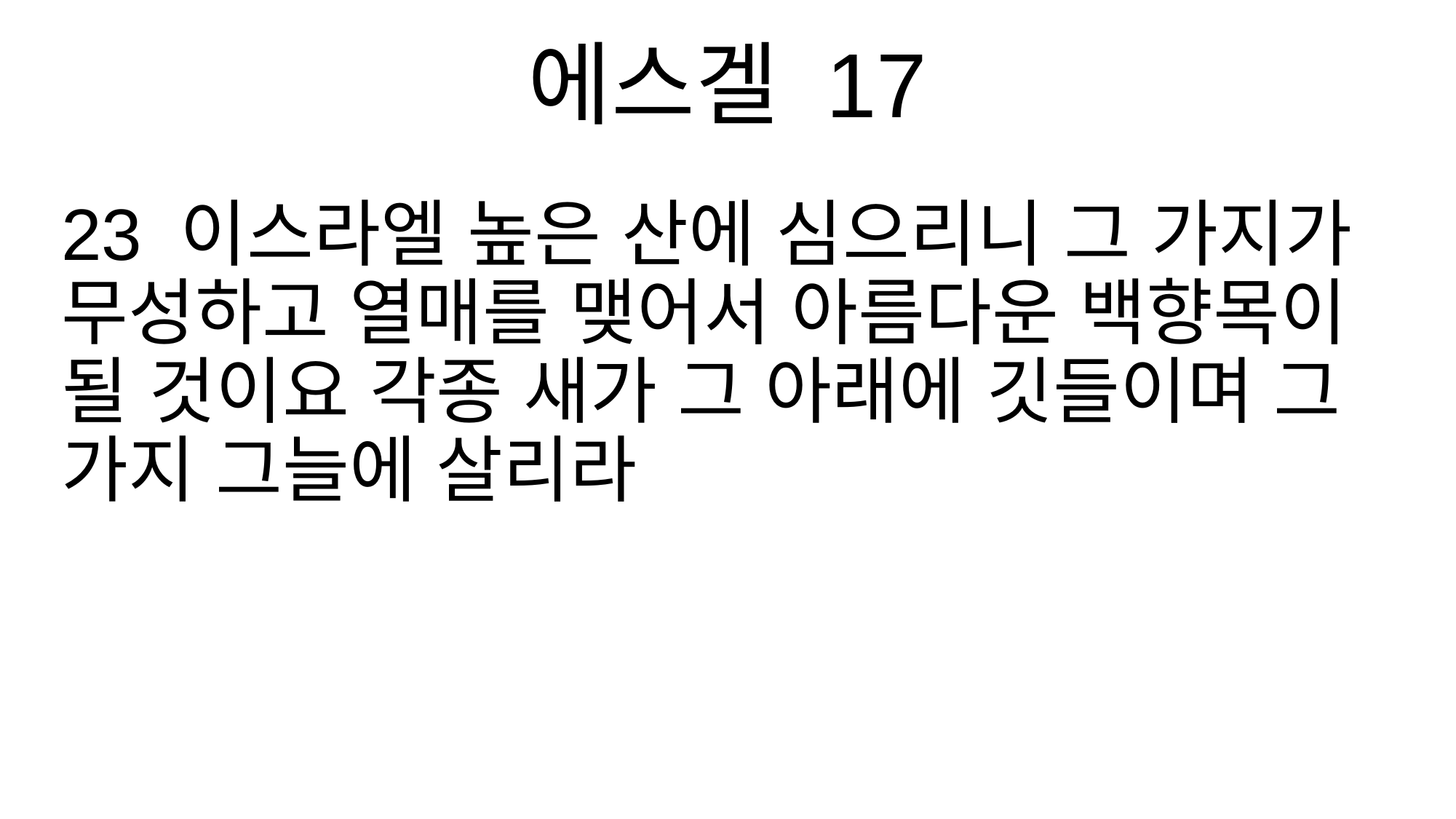

에스겔 17
23 이스라엘 높은 산에 심으리니 그 가지가 무성하고 열매를 맺어서 아름다운 백향목이 될 것이요 각종 새가 그 아래에 깃들이며 그 가지 그늘에 살리라